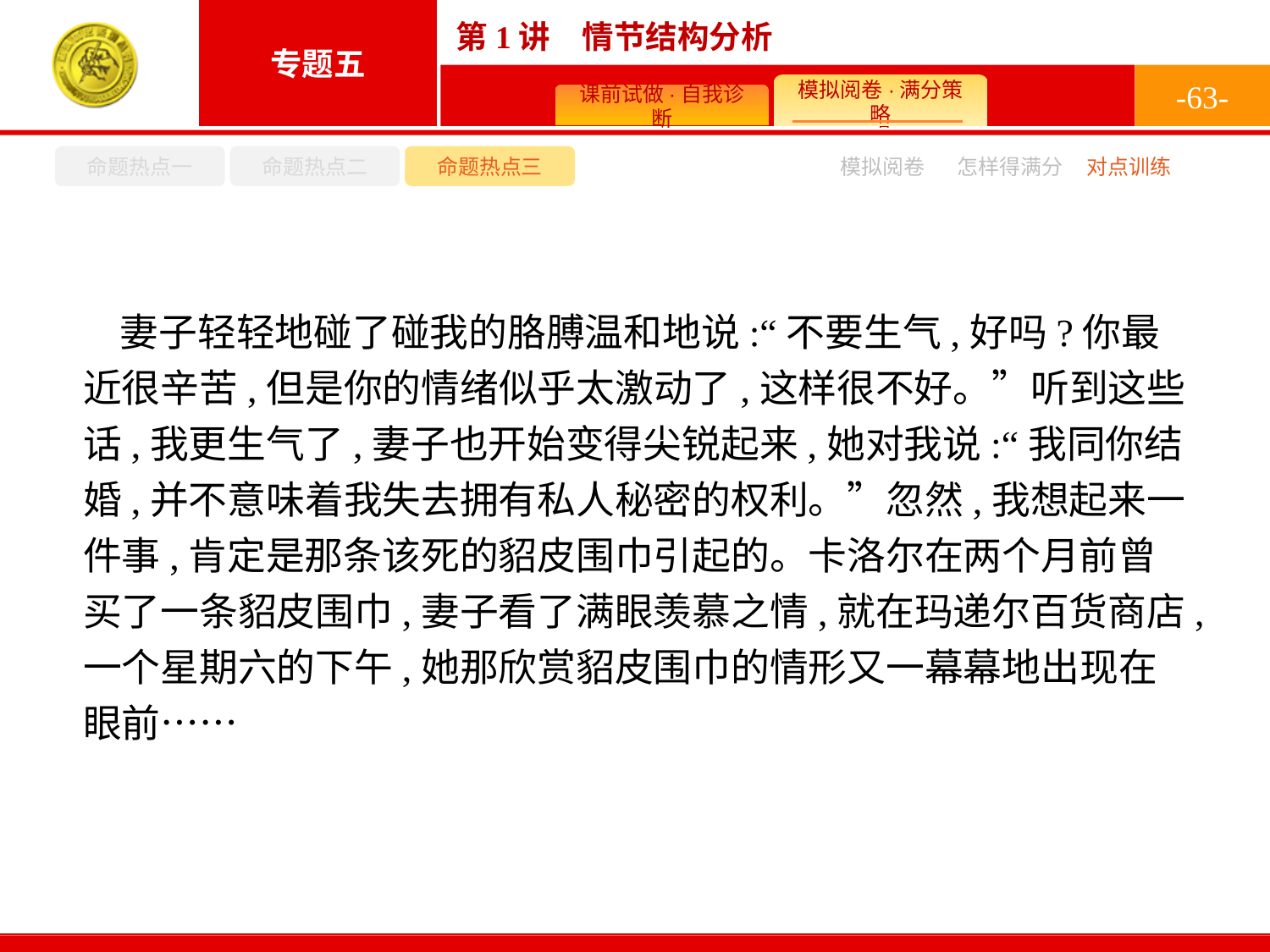

-63-
命题热点一
命题热点二
命题热点三
模拟阅卷
怎样得满分
对点训练
妻子轻轻地碰了碰我的胳膊温和地说:“不要生气,好吗?你最近很辛苦,但是你的情绪似乎太激动了,这样很不好。”听到这些话,我更生气了,妻子也开始变得尖锐起来,她对我说:“我同你结婚,并不意味着我失去拥有私人秘密的权利。”忽然,我想起来一件事,肯定是那条该死的貂皮围巾引起的。卡洛尔在两个月前曾买了一条貂皮围巾,妻子看了满眼羡慕之情,就在玛递尔百货商店,一个星期六的下午,她那欣赏貂皮围巾的情形又一幕幕地出现在眼前……